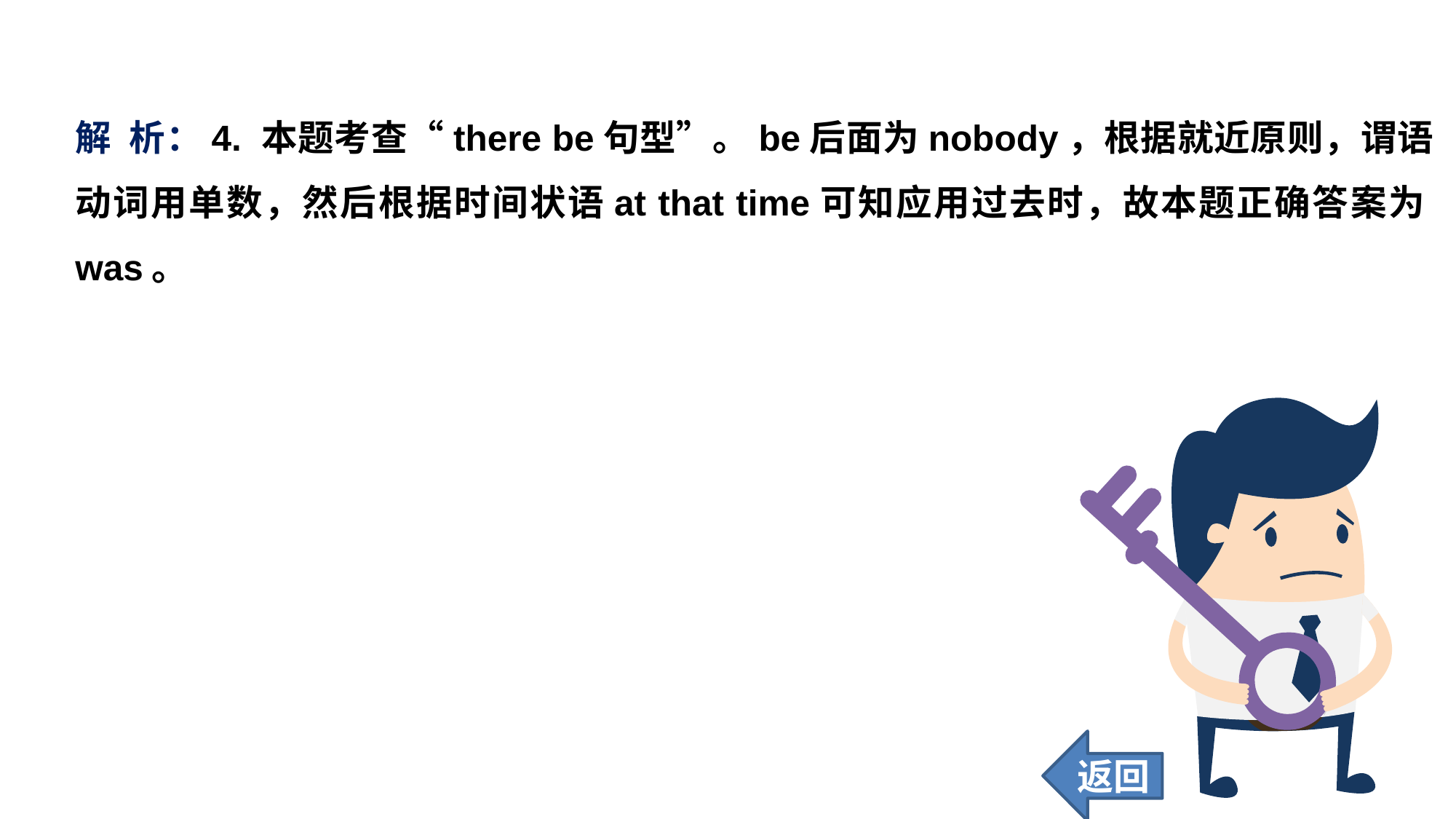

解  析：4. 本题考查“there be句型”。be后面为nobody，根据就近原则，谓语动词用单数，然后根据时间状语at that time可知应用过去时，故本题正确答案为was。

返回
92